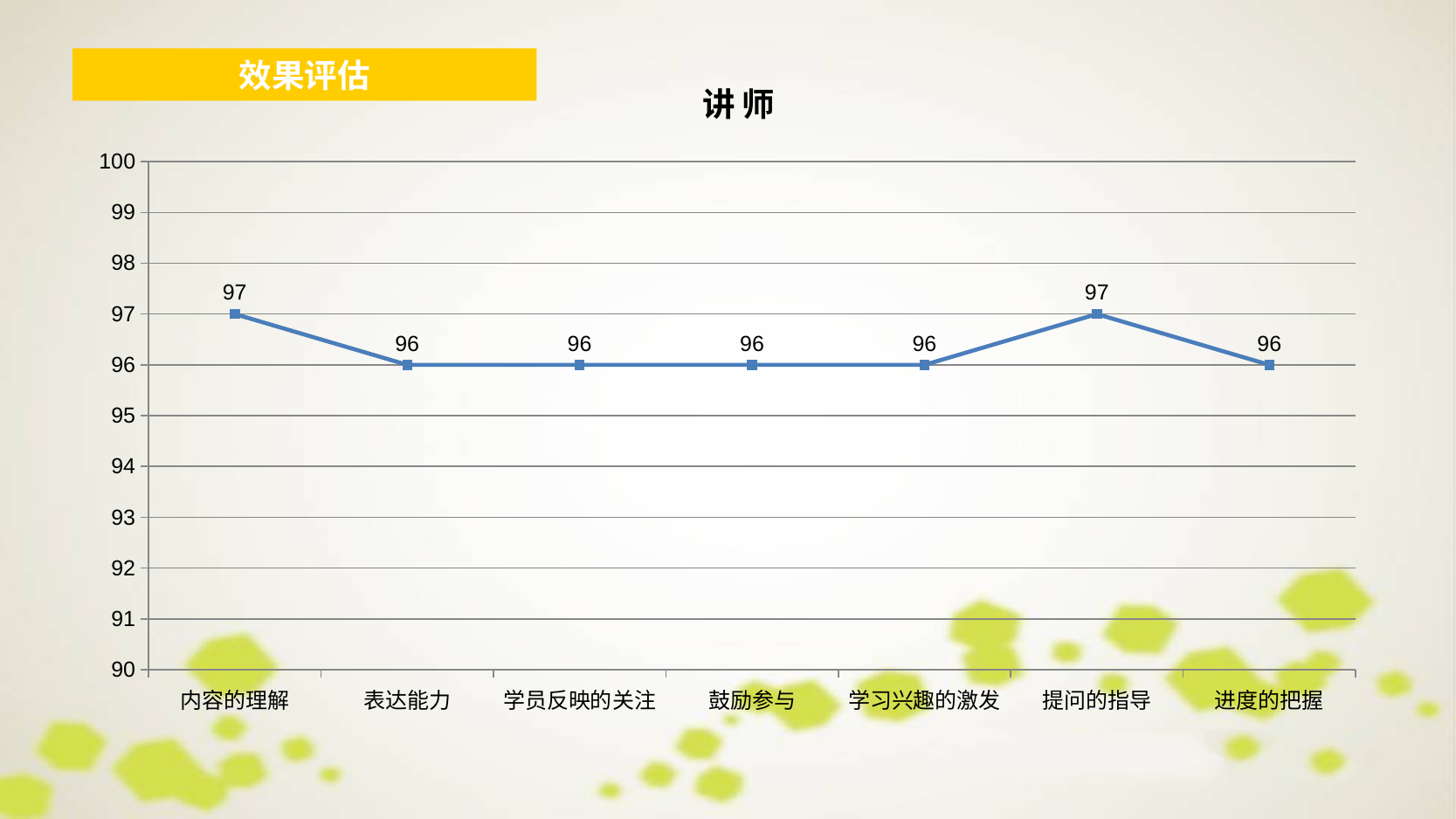

效果评估

### Chart:

| Category |   讲 师 |
|---|---|
| 内容的理解 | 97.0 |
| 表达能力 | 96.0 |
| 学员反映的关注 | 96.0 |
| 鼓励参与 | 96.0 |
| 学习兴趣的激发 | 96.0 |
| 提问的指导 | 97.0 |
| 进度的把握 | 96.0 |